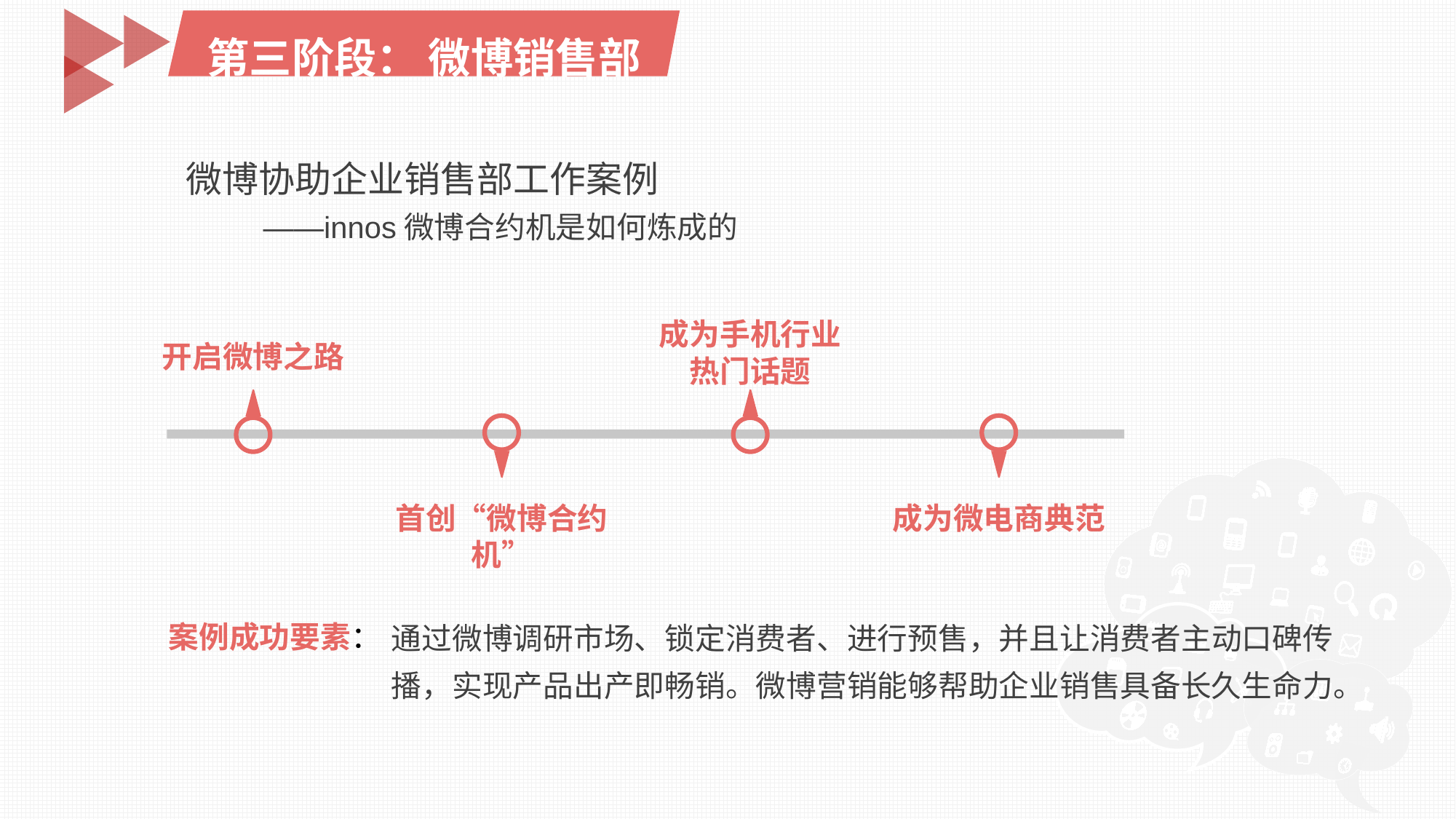

第三阶段： 微博销售部

微博协助企业销售部工作案例
——innos微博合约机是如何炼成的
成为手机行业
热门话题

开启微博之路

首创“微博合约机”

成为微电商典范

案例成功要素：
通过微博调研市场、锁定消费者、进行预售，并且让消费者主动口碑传播，实现产品出产即畅销。微博营销能够帮助企业销售具备长久生命力。